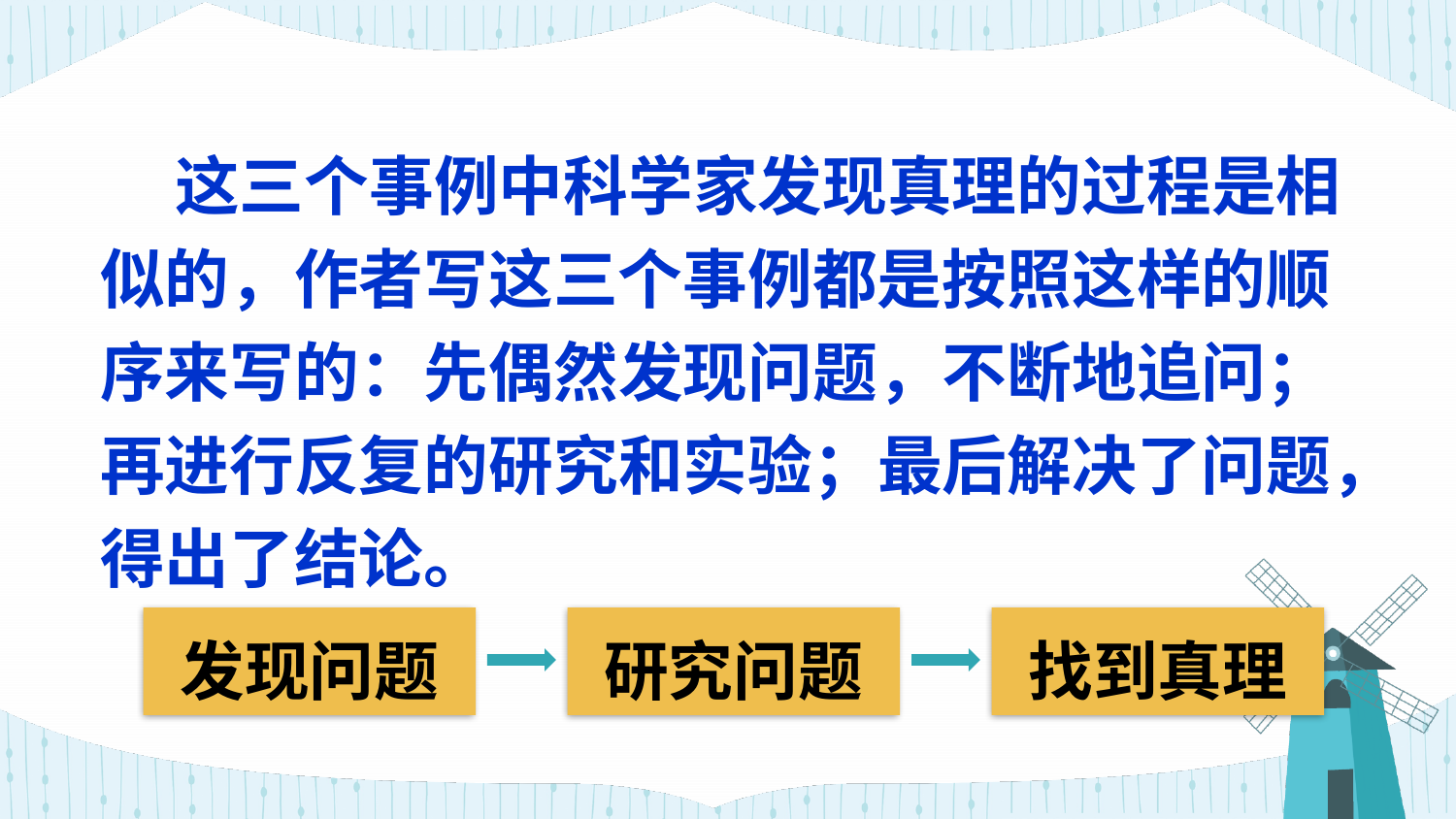

这三个事例中科学家发现真理的过程是相似的，作者写这三个事例都是按照这样的顺序来写的：先偶然发现问题，不断地追问；再进行反复的研究和实验；最后解决了问题，得出了结论。
发现问题
研究问题
找到真理